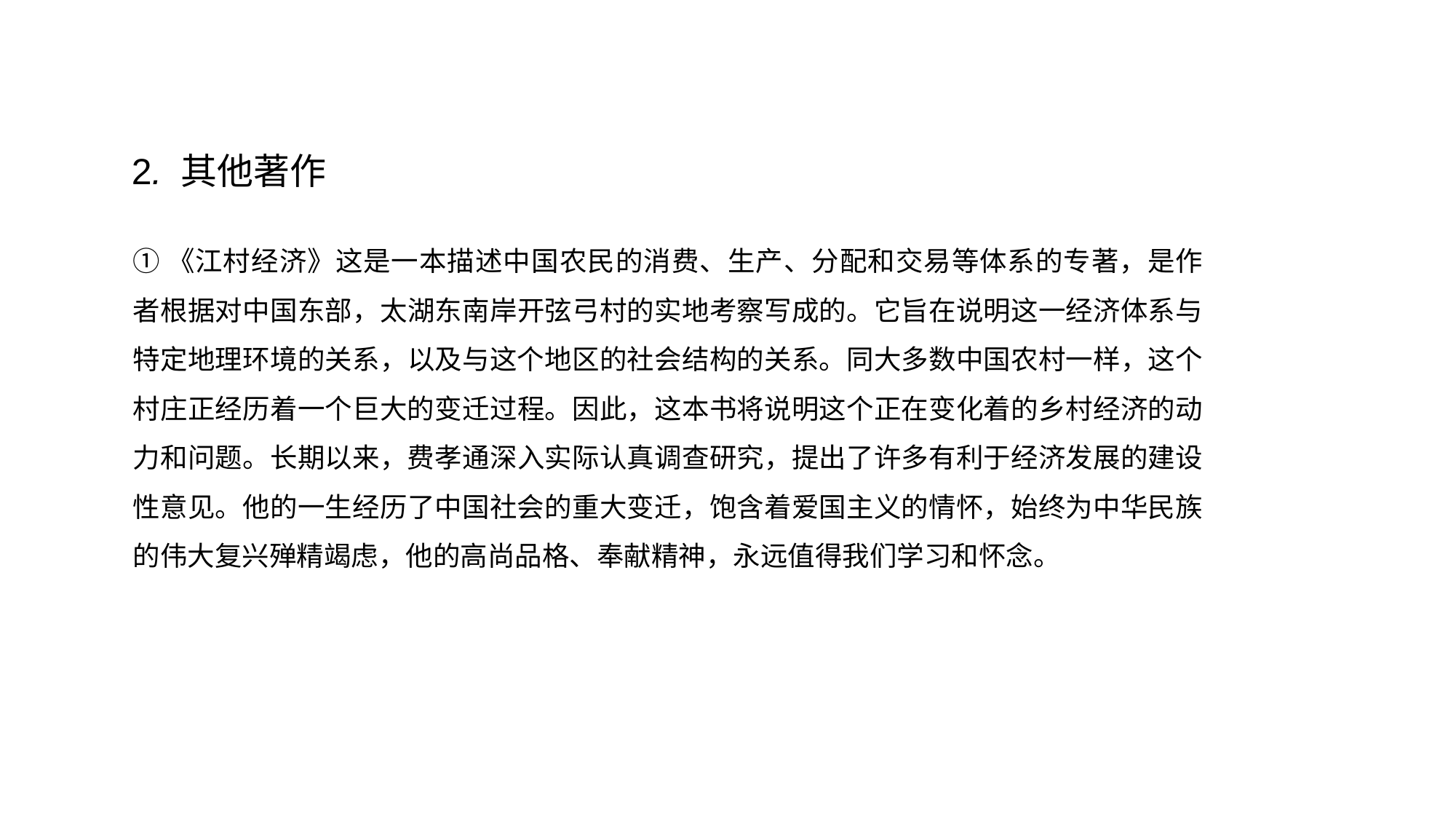

2. 其他著作
①《江村经济》这是一本描述中国农民的消费、生产、分配和交易等体系的专著，是作者根据对中国东部，太湖东南岸开弦弓村的实地考察写成的。它旨在说明这一经济体系与特定地理环境的关系，以及与这个地区的社会结构的关系。同大多数中国农村一样，这个村庄正经历着一个巨大的变迁过程。因此，这本书将说明这个正在变化着的乡村经济的动力和问题。长期以来，费孝通深入实际认真调查研究，提出了许多有利于经济发展的建设性意见。他的一生经历了中国社会的重大变迁，饱含着爱国主义的情怀，始终为中华民族的伟大复兴殚精竭虑，他的高尚品格、奉献精神，永远值得我们学习和怀念。